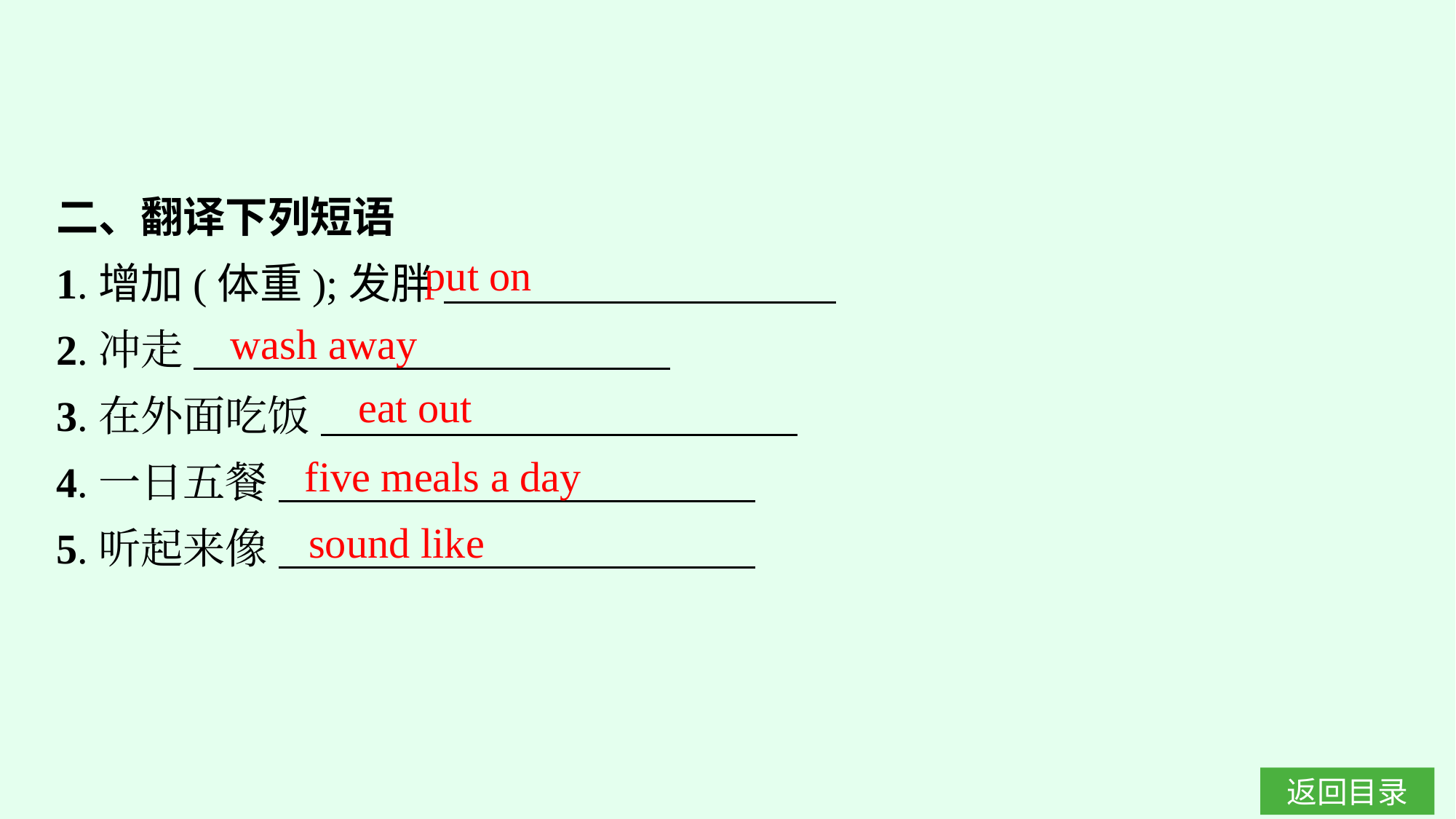

二、翻译下列短语
1.增加(体重);发胖
2.冲走
3.在外面吃饭
4.一日五餐
5.听起来像
put on
wash away
eat out
five meals a day
sound like